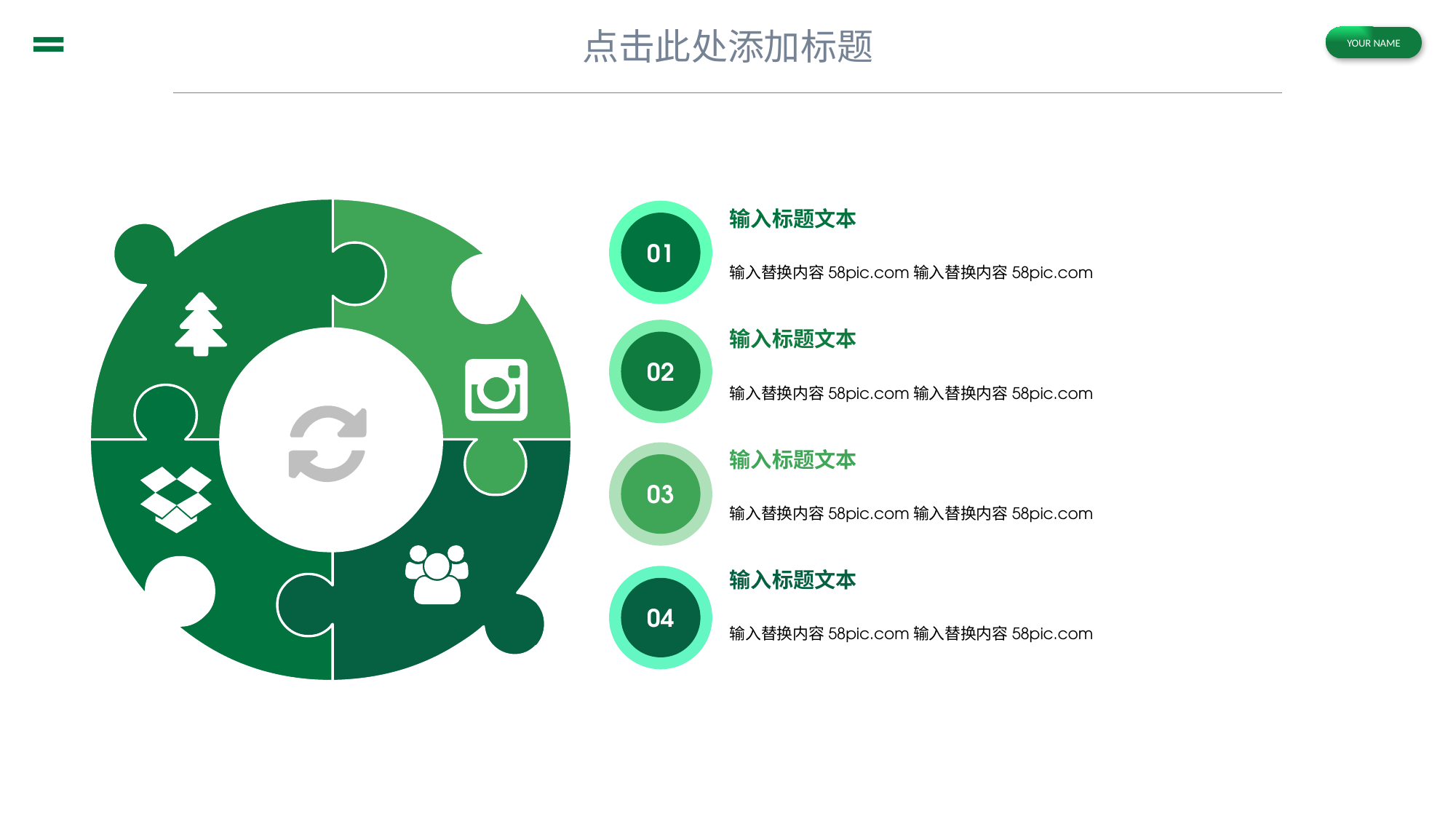

输入标题文本
输入替换内容58pic.com输入替换内容58pic.com

01
输入标题文本
输入替换内容58pic.com输入替换内容58pic.com

02
输入标题文本
输入替换内容58pic.com输入替换内容58pic.com

03
输入标题文本
输入替换内容58pic.com输入替换内容58pic.com

04